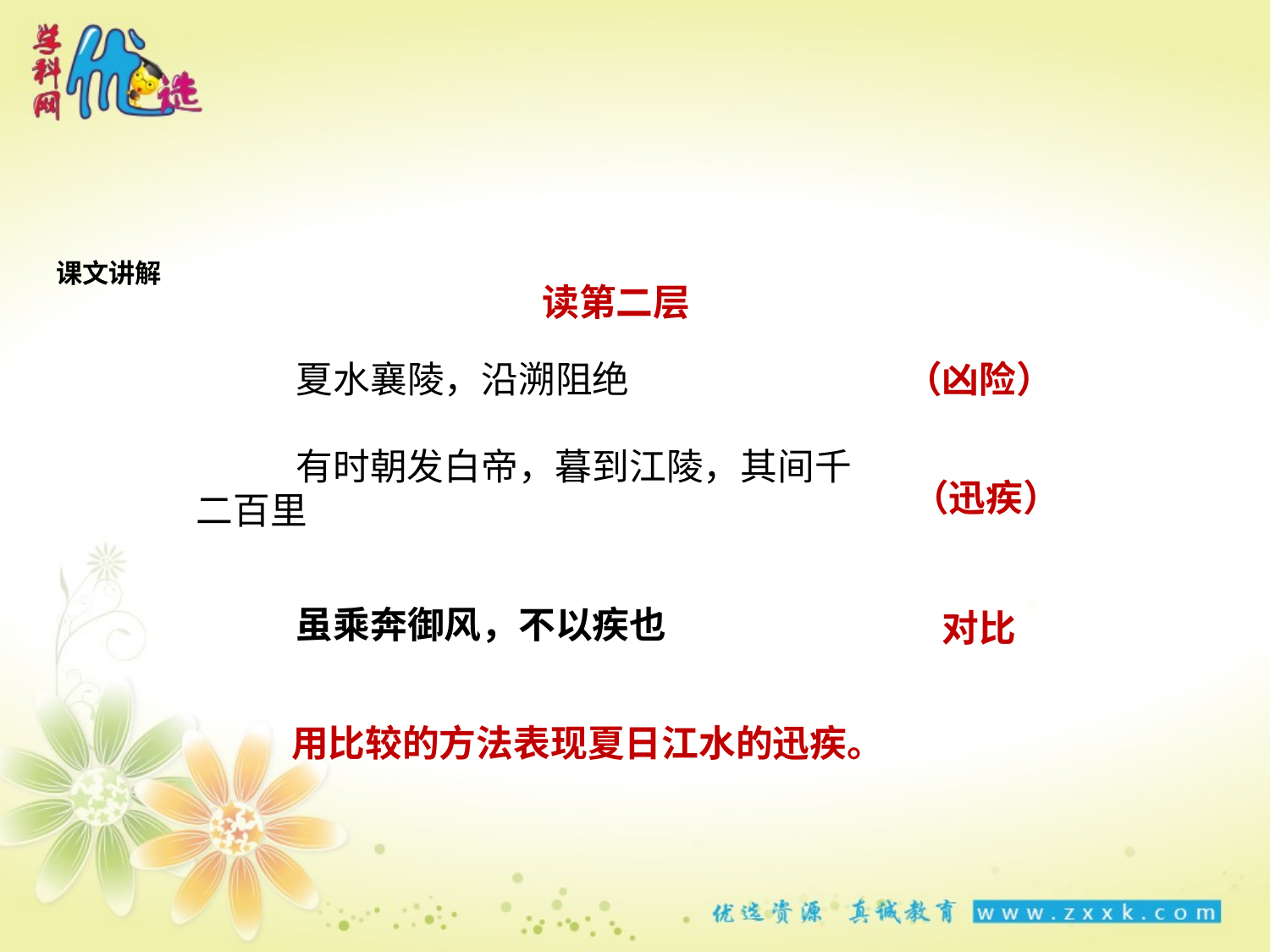

课文讲解
读第二层
夏水襄陵，沿溯阻绝
（凶险）
有时朝发白帝，暮到江陵，其间千二百里
 （迅疾）
虽乘奔御风，不以疾也
对比
用比较的方法表现夏日江水的迅疾。